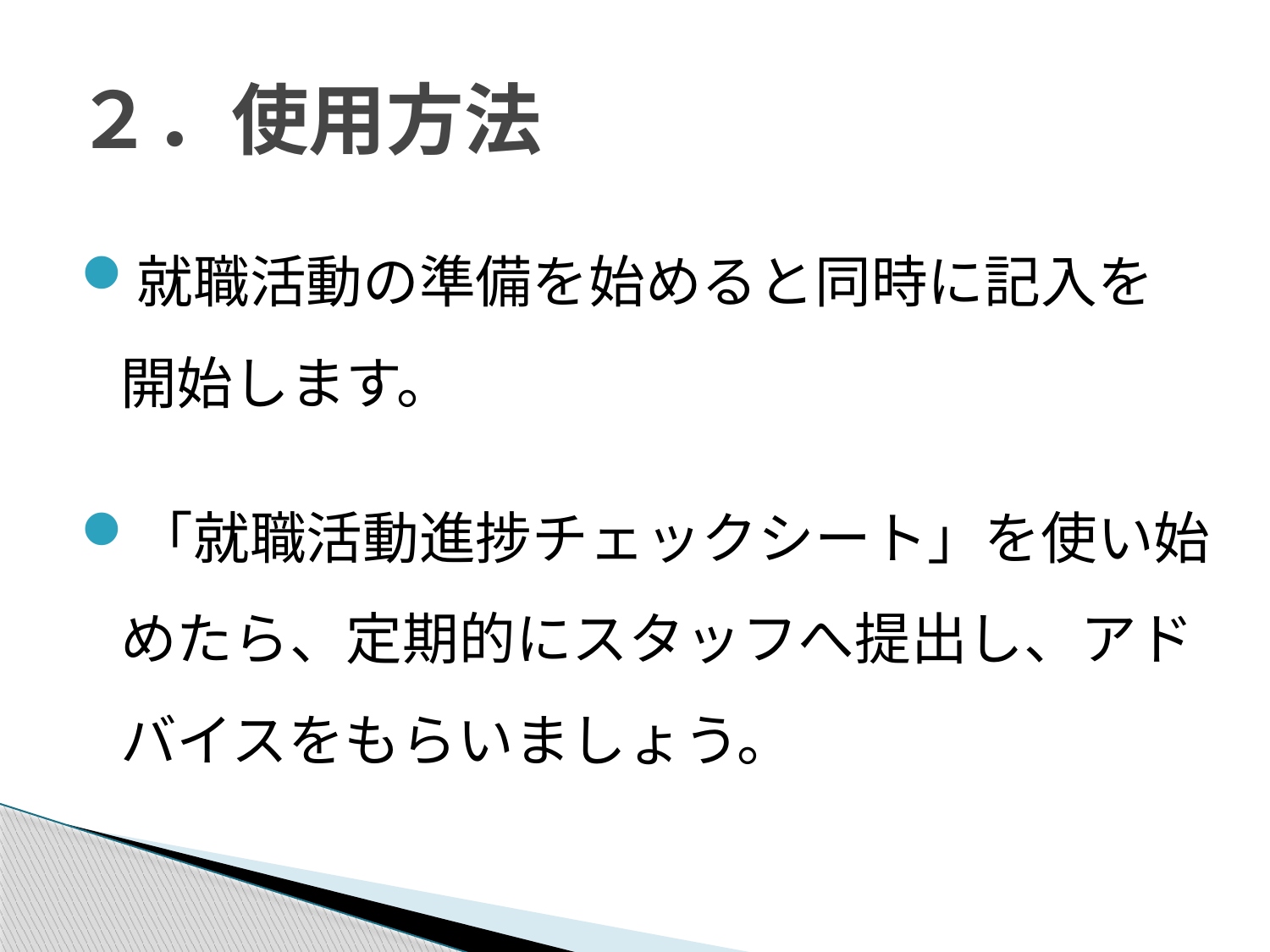

# ２．使用方法
就職活動の準備を始めると同時に記入を
開始します。
「就職活動進捗チェックシート」を使い始めたら、定期的にスタッフへ提出し、アドバイスをもらいましょう。